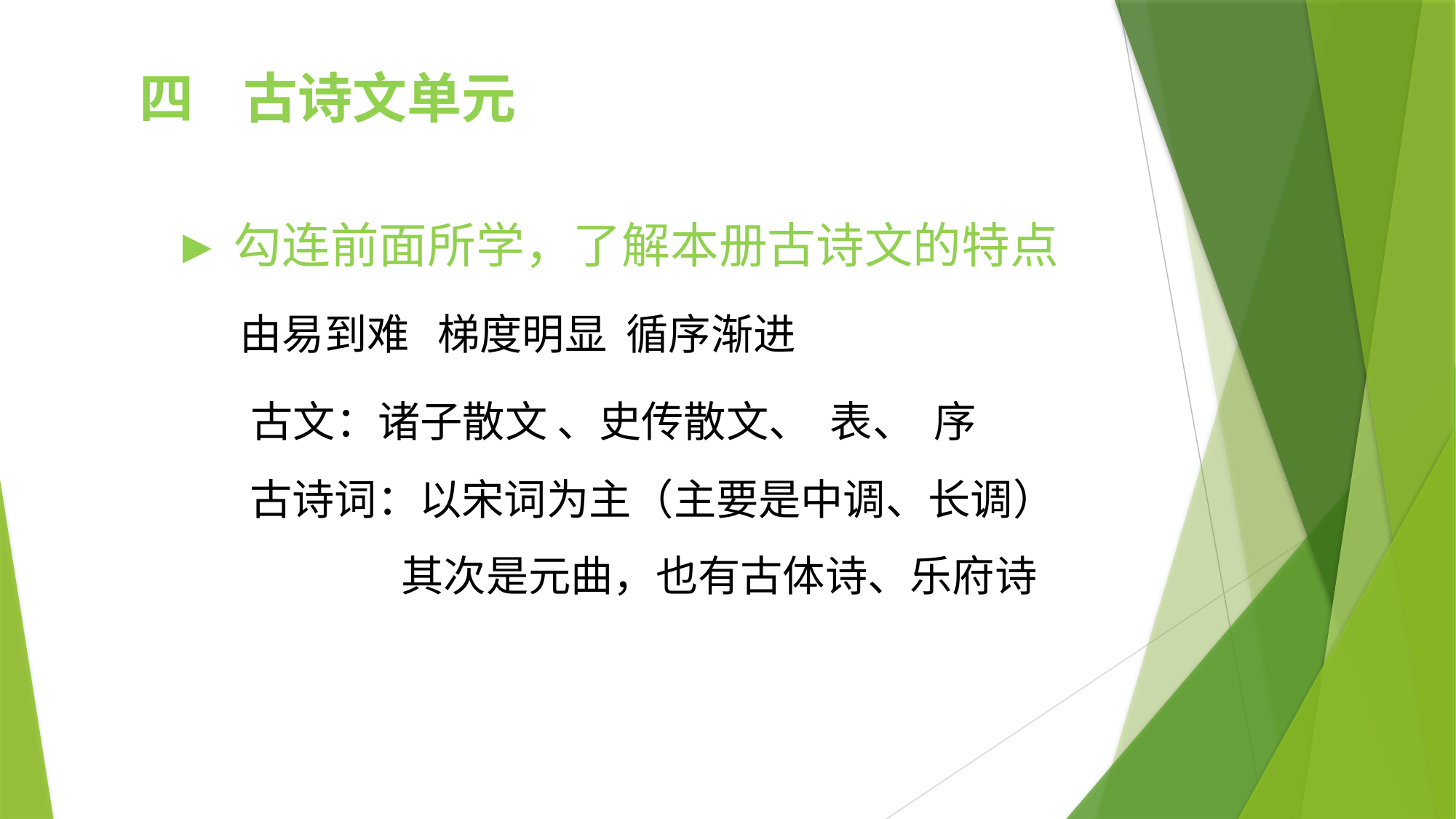

四    古诗文单元
►勾连前面所学，了解本册古诗文的特点
     由易到难   梯度明显  循序渐进
      古文：诸子散文 、史传散文、  表、  序
       古诗词：以宋词为主（主要是中调、长调）
                       其次是元曲，也有古体诗、乐府诗